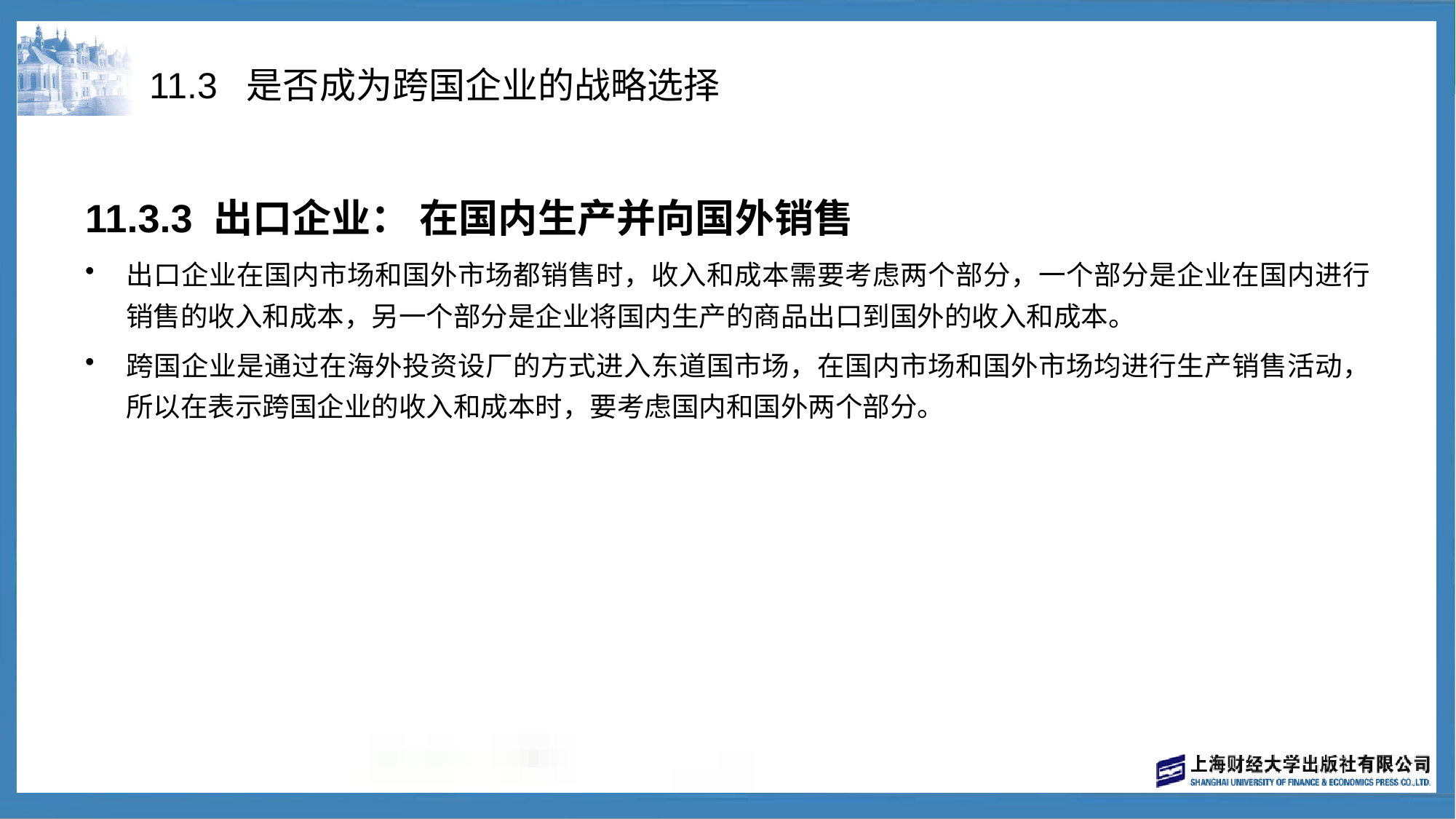

# 11.3  是否成为跨国企业的战略选择
11.3.3 出口企业： 在国内生产并向国外销售
出口企业在国内市场和国外市场都销售时，收入和成本需要考虑两个部分，一个部分是企业在国内进行销售的收入和成本，另一个部分是企业将国内生产的商品出口到国外的收入和成本。
跨国企业是通过在海外投资设厂的方式进入东道国市场，在国内市场和国外市场均进行生产销售活动，所以在表示跨国企业的收入和成本时，要考虑国内和国外两个部分。